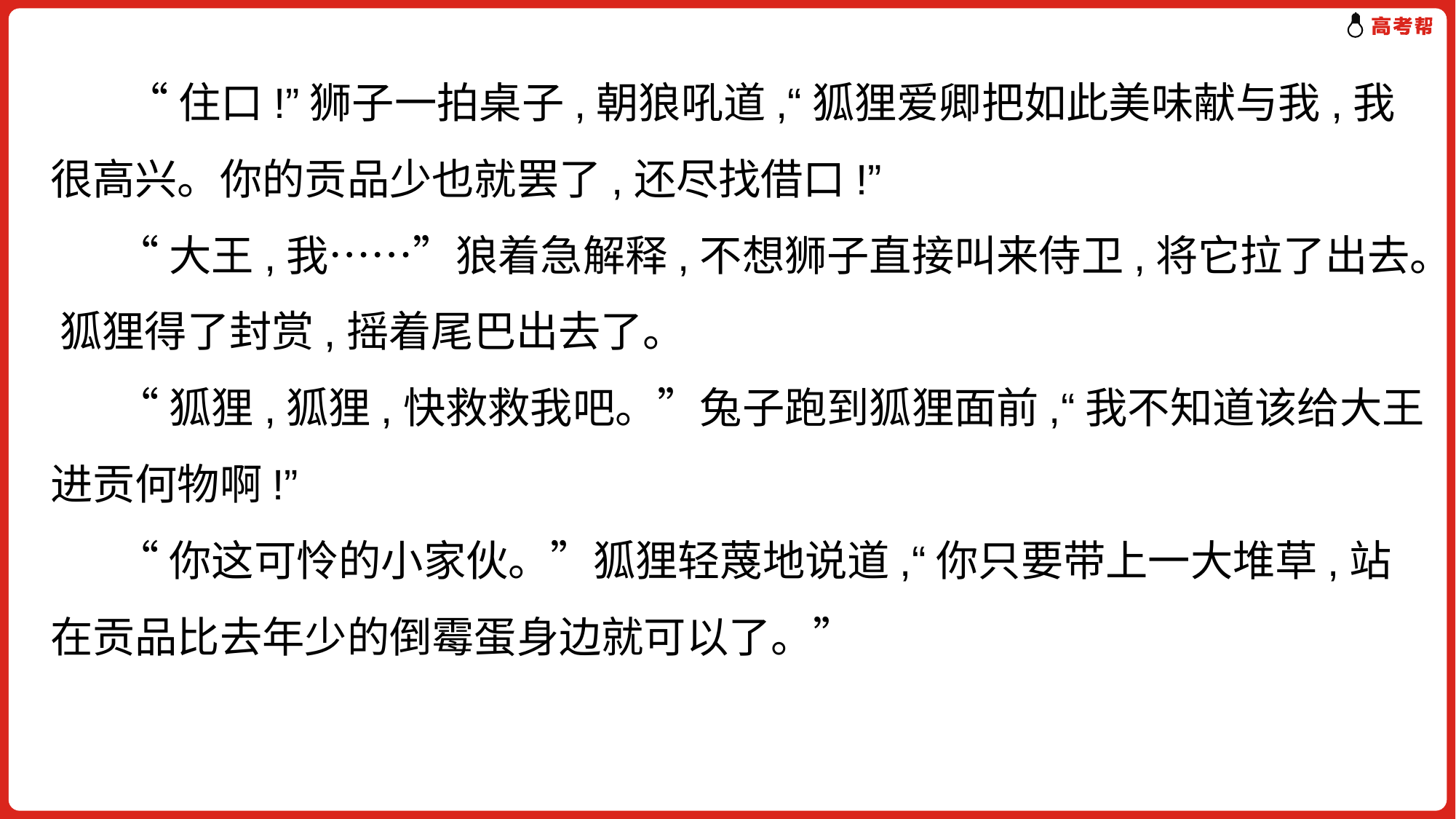

“住口!”狮子一拍桌子,朝狼吼道,“狐狸爱卿把如此美味献与我,我很高兴。你的贡品少也就罢了,还尽找借口!”
       “大王,我……”狼着急解释,不想狮子直接叫来侍卫,将它拉了出去。 狐狸得了封赏,摇着尾巴出去了。
       “狐狸,狐狸,快救救我吧。”兔子跑到狐狸面前,“我不知道该给大王进贡何物啊!”
       “你这可怜的小家伙。”狐狸轻蔑地说道,“你只要带上一大堆草,站在贡品比去年少的倒霉蛋身边就可以了。”